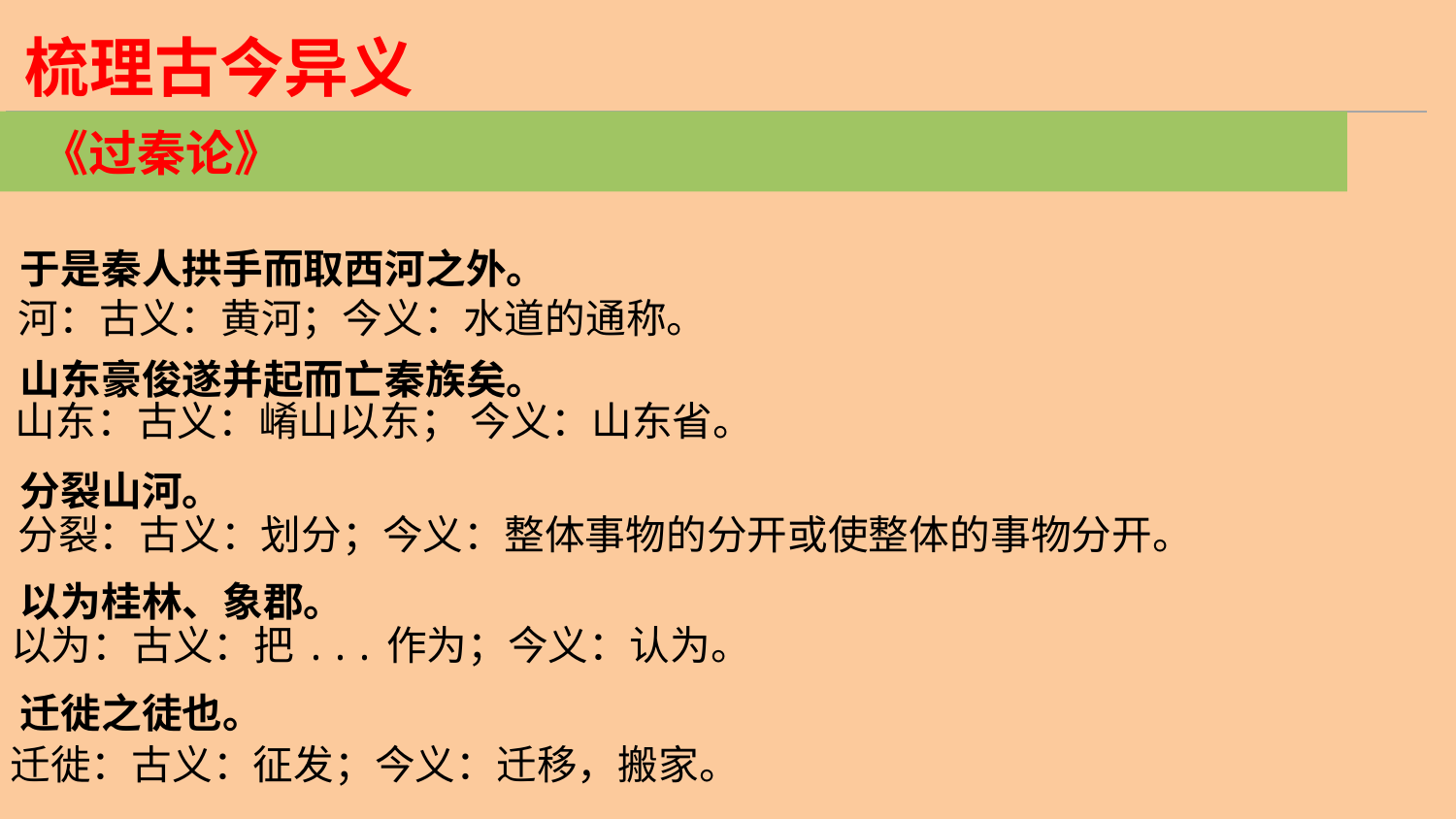

梳理古今异义

《过秦论》
于是秦人拱手而取西河之外。
山东豪俊遂并起而亡秦族矣。
分裂山河。
以为桂林、象郡。
迁徙之徒也。
河：古义：黄河；今义：水道的通称。
山东：古义：崤山以东； 今义：山东省。
分裂：古义：划分；今义：整体事物的分开或使整体的事物分开。
以为：古义：把...作为；今义：认为。
迁徙：古义：征发；今义：迁移，搬家。